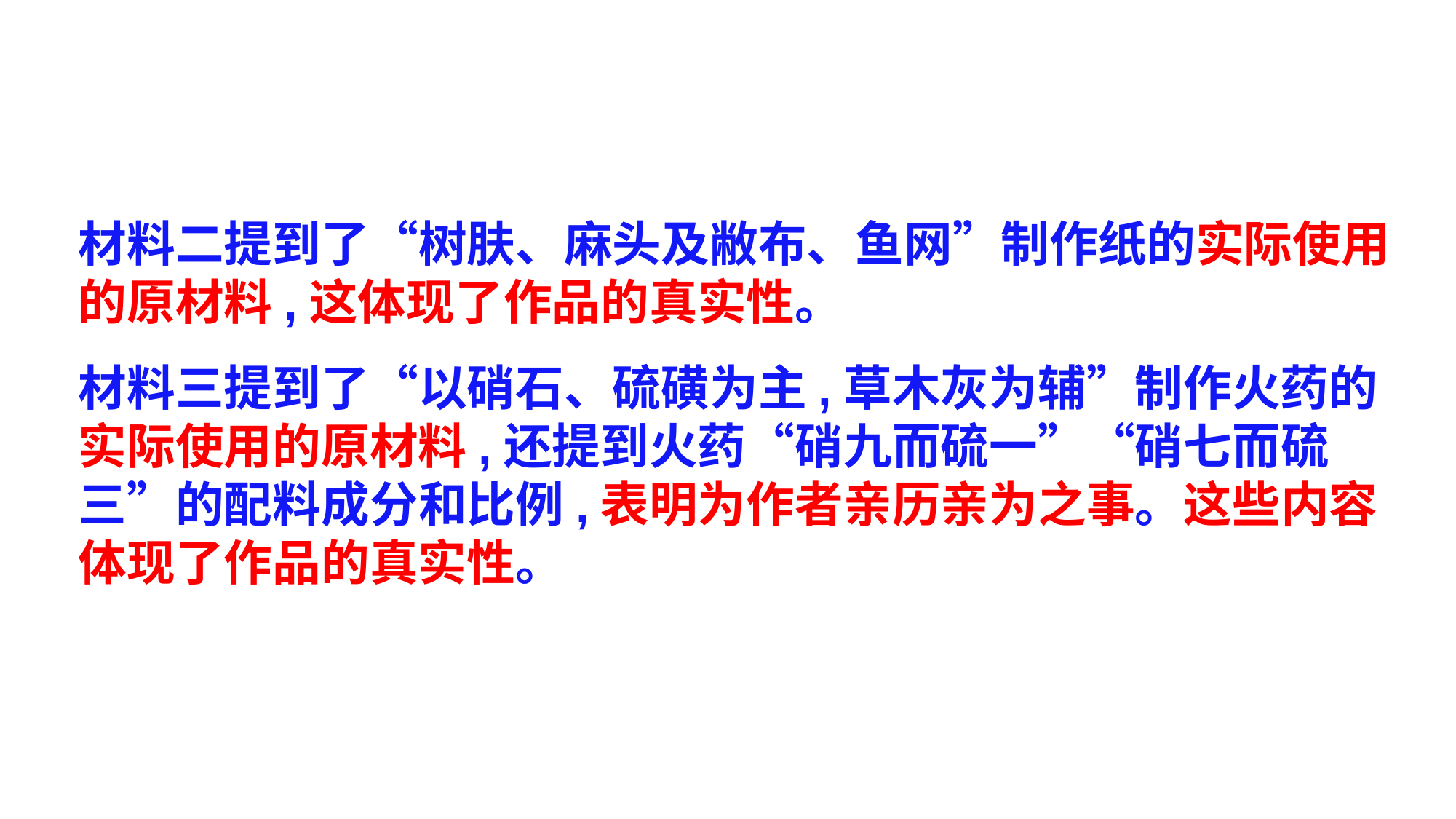

材料二提到了“树肤、麻头及敝布、鱼网”制作纸的实际使用的原材料,这体现了作品的真实性。
材料三提到了“以硝石、硫磺为主,草木灰为辅”制作火药的实际使用的原材料,还提到火药“硝九而硫一”“硝七而硫三”的配料成分和比例,表明为作者亲历亲为之事。这些内容体现了作品的真实性。